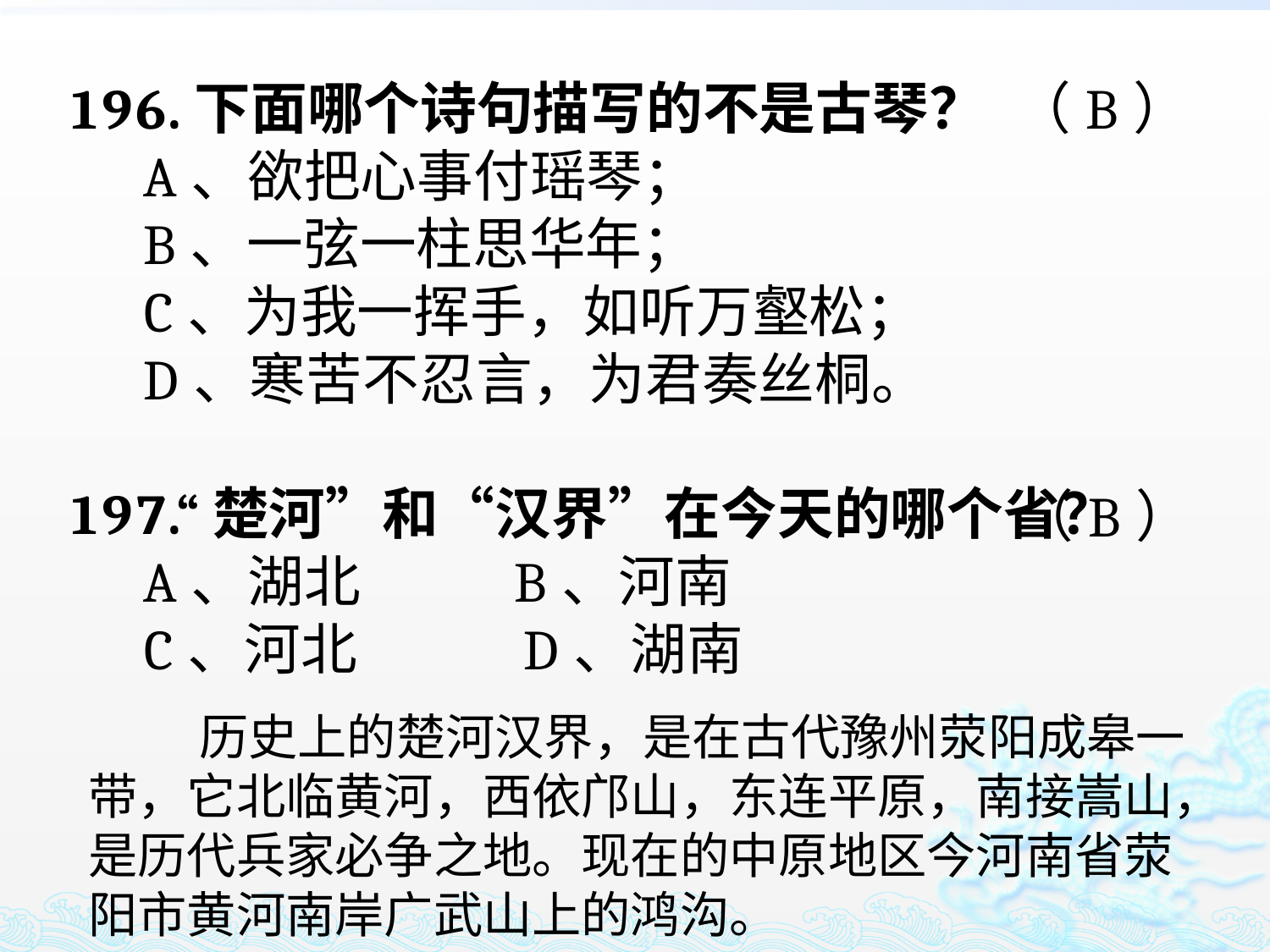

196.下面哪个诗句描写的不是古琴？
      A、欲把心事付瑶琴；
      B、一弦一柱思华年；
      C、为我一挥手，如听万壑松；
      D、寒苦不忍言，为君奏丝桐。

197.“楚河”和“汉界”在今天的哪个省？
      A、湖北           B、河南
      C、河北            D、湖南
（B）
（B）
         历史上的楚河汉界，是在古代豫州荥阳成皋一带，它北临黄河，西依邝山，东连平原，南接嵩山，是历代兵家必争之地。现在的中原地区今河南省荥阳市黄河南岸广武山上的鸿沟。